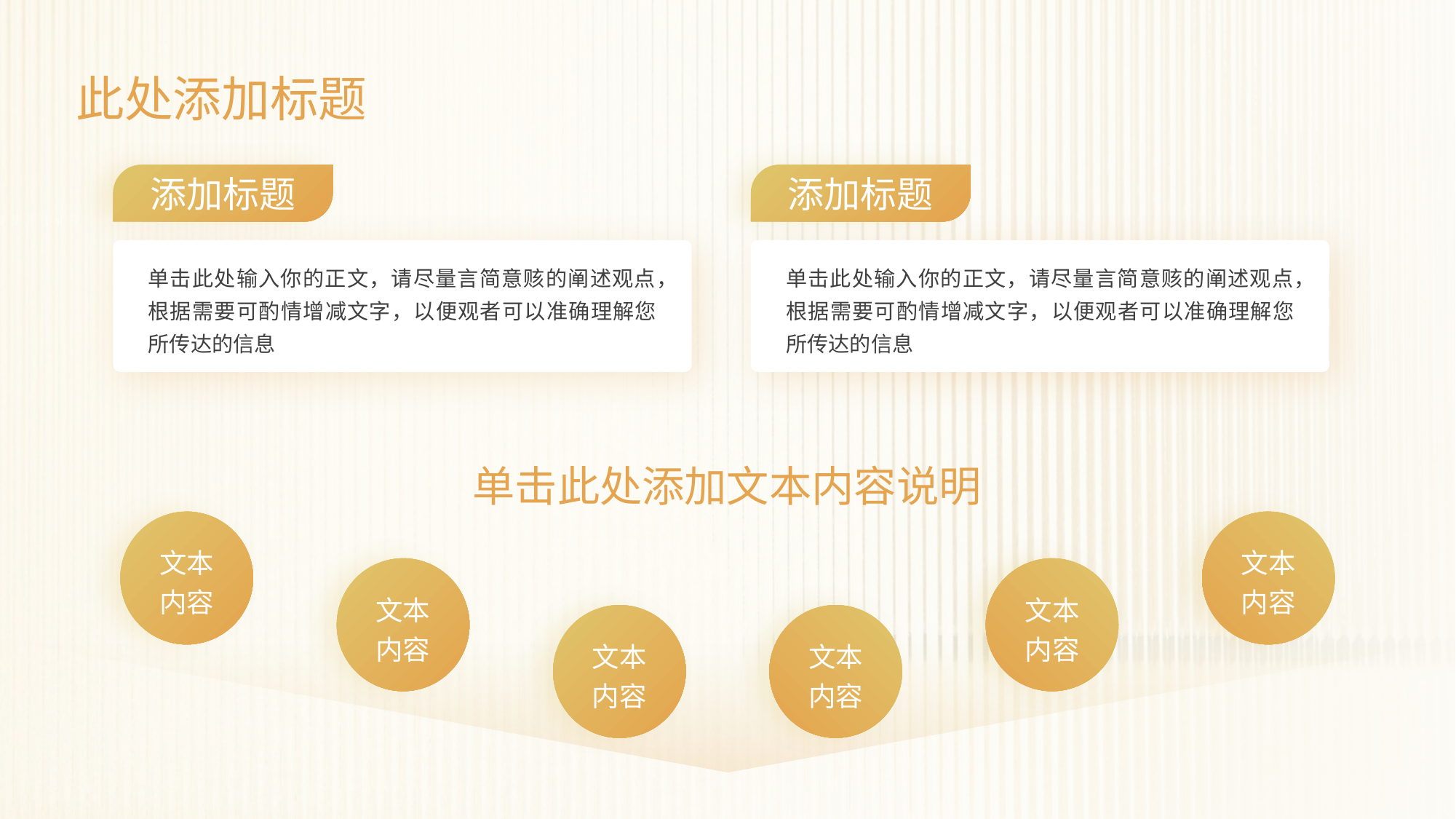

此处添加标题
添加标题

单击此处输入你的正文，请尽量言简意赅的阐述观点，根据需要可酌情增减文字，以便观者可以准确理解您所传达的信息
添加标题

单击此处输入你的正文，请尽量言简意赅的阐述观点，根据需要可酌情增减文字，以便观者可以准确理解您所传达的信息
单击此处添加文本内容说明

文本
内容

文本
内容

文本
内容

文本
内容

文本
内容

文本
内容